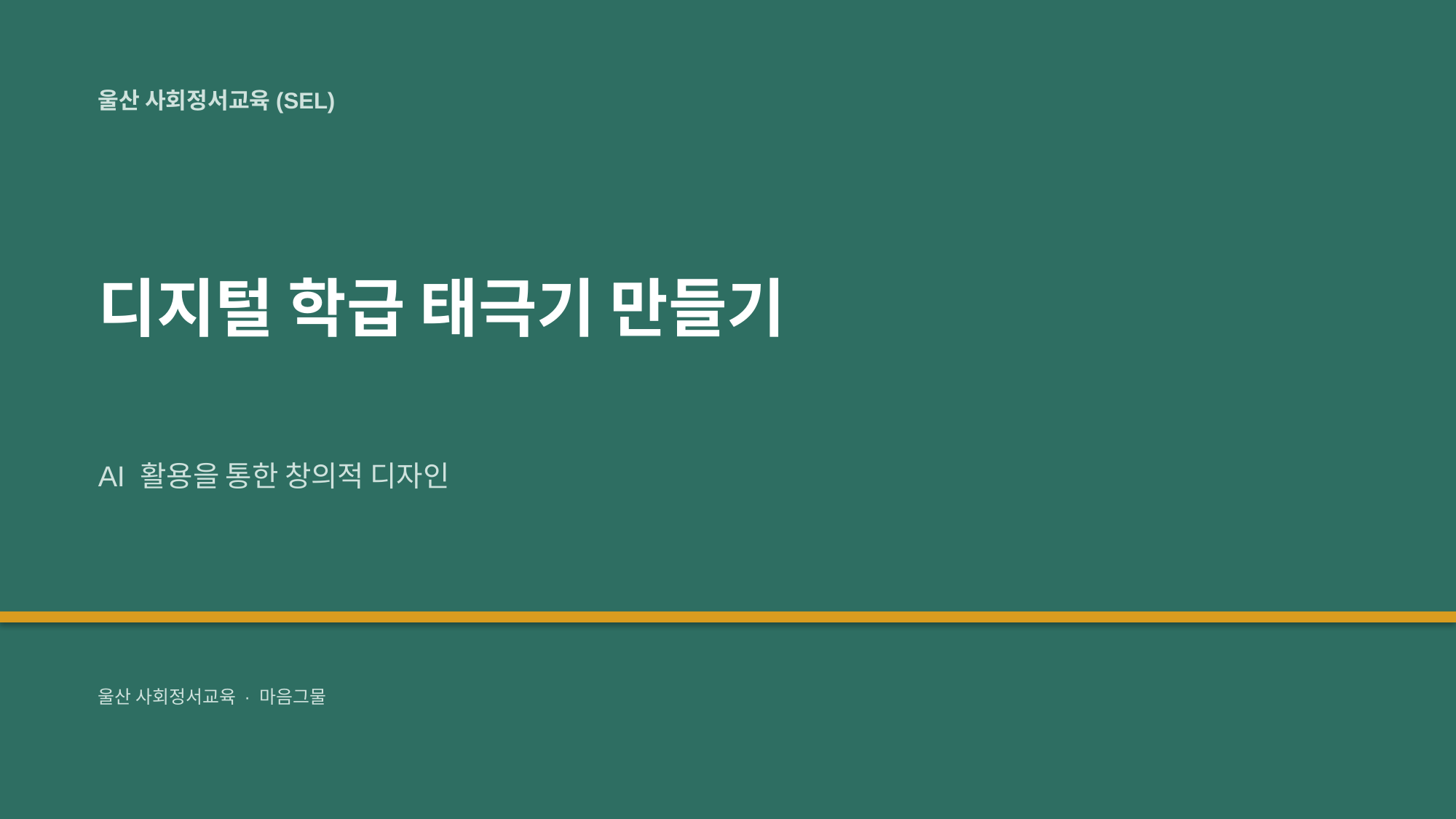

울산 사회정서교육(SEL)
디지털 학급 태극기 만들기
AI 활용을 통한 창의적 디자인

울산 사회정서교육 · 마음그물